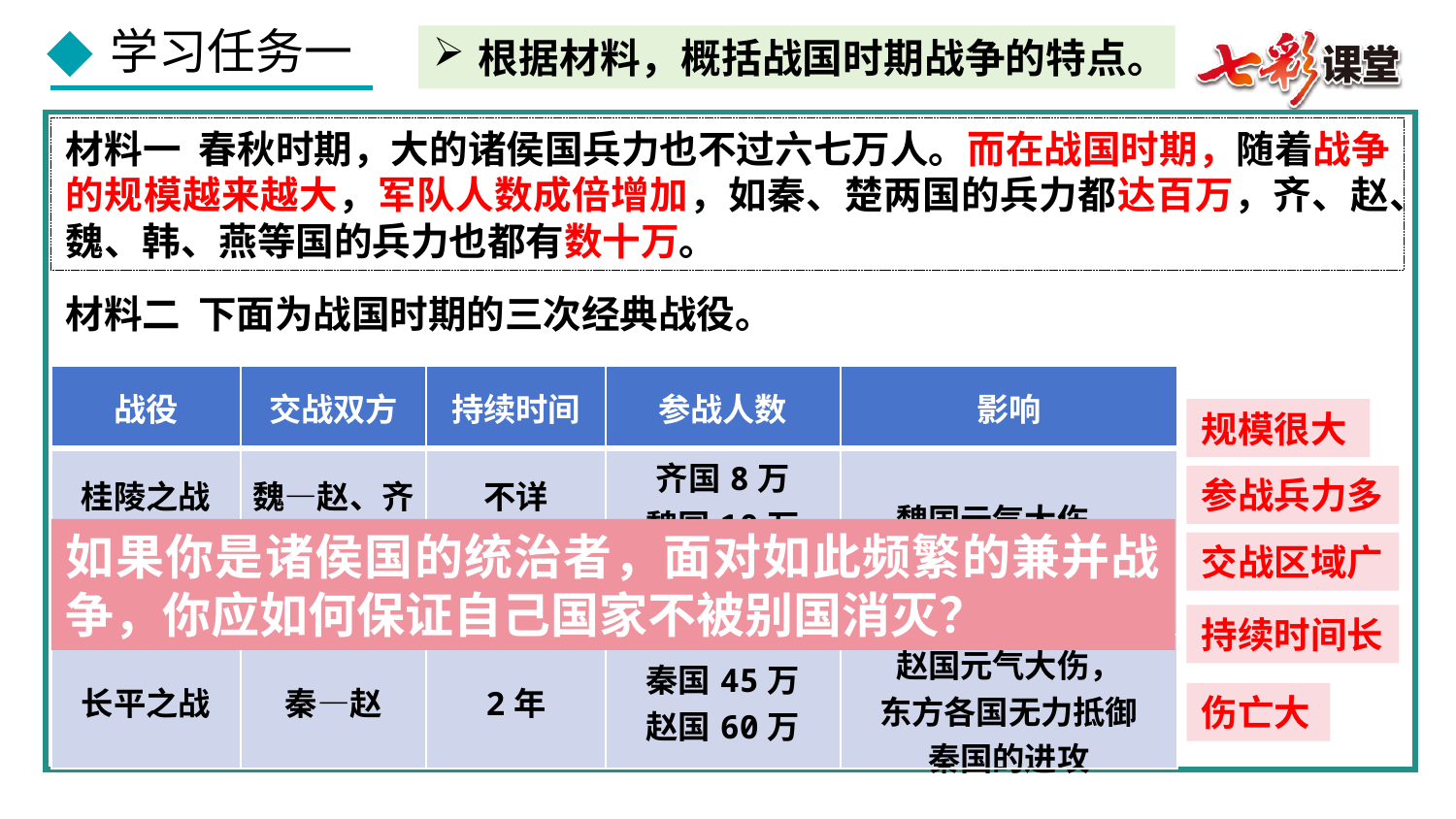

根据材料，概括战国时期战争的特点。
材料一  春秋时期，大的诸侯国兵力也不过六七万人。而在战国时期，随着战争的规模越来越大，军队人数成倍增加，如秦、楚两国的兵力都达百万，齐、赵、魏、韩、燕等国的兵力也都有数十万。
材料二  下面为战国时期的三次经典战役。
| 战役 | 交战双方 | 持续时间 | 参战人数 | 影响 |
| --- | --- | --- | --- | --- |
| 桂陵之战 | 魏—赵、齐 | 不详 | 齐国8万 魏国10万 | 魏国元气大伤， 齐国逐渐强大 |
| 马陵之战 | 魏—齐 | 不详 | 齐国10万 魏国10万 |  |
| 长平之战 | 秦—赵 | 2年 | 秦国45万 赵国60万 | 赵国元气大伤， 东方各国无力抵御 秦国的进攻 |
规模很大
参战兵力多
如果你是诸侯国的统治者，面对如此频繁的兼并战争，你应如何保证自己国家不被别国消灭？
交战区域广
持续时间长
伤亡大